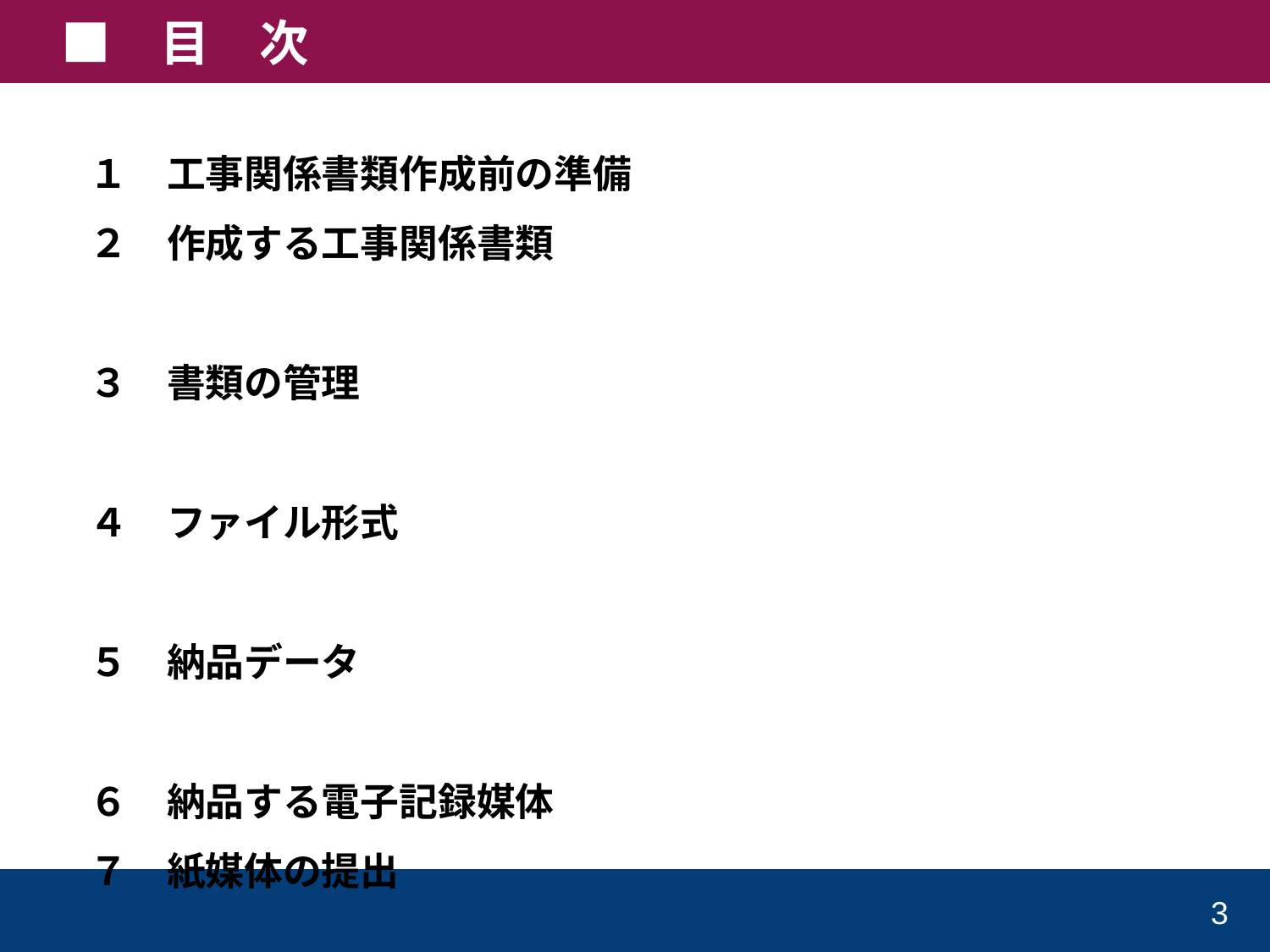

■　目　次
１　工事関係書類作成前の準備
２　作成する工事関係書類
３　書類の管理
４　ファイル形式
５　納品データ
６　納品する電子記録媒体
７　紙媒体の提出
８　納品セット
９　電子媒体による検査の受検
10　さいごに

3